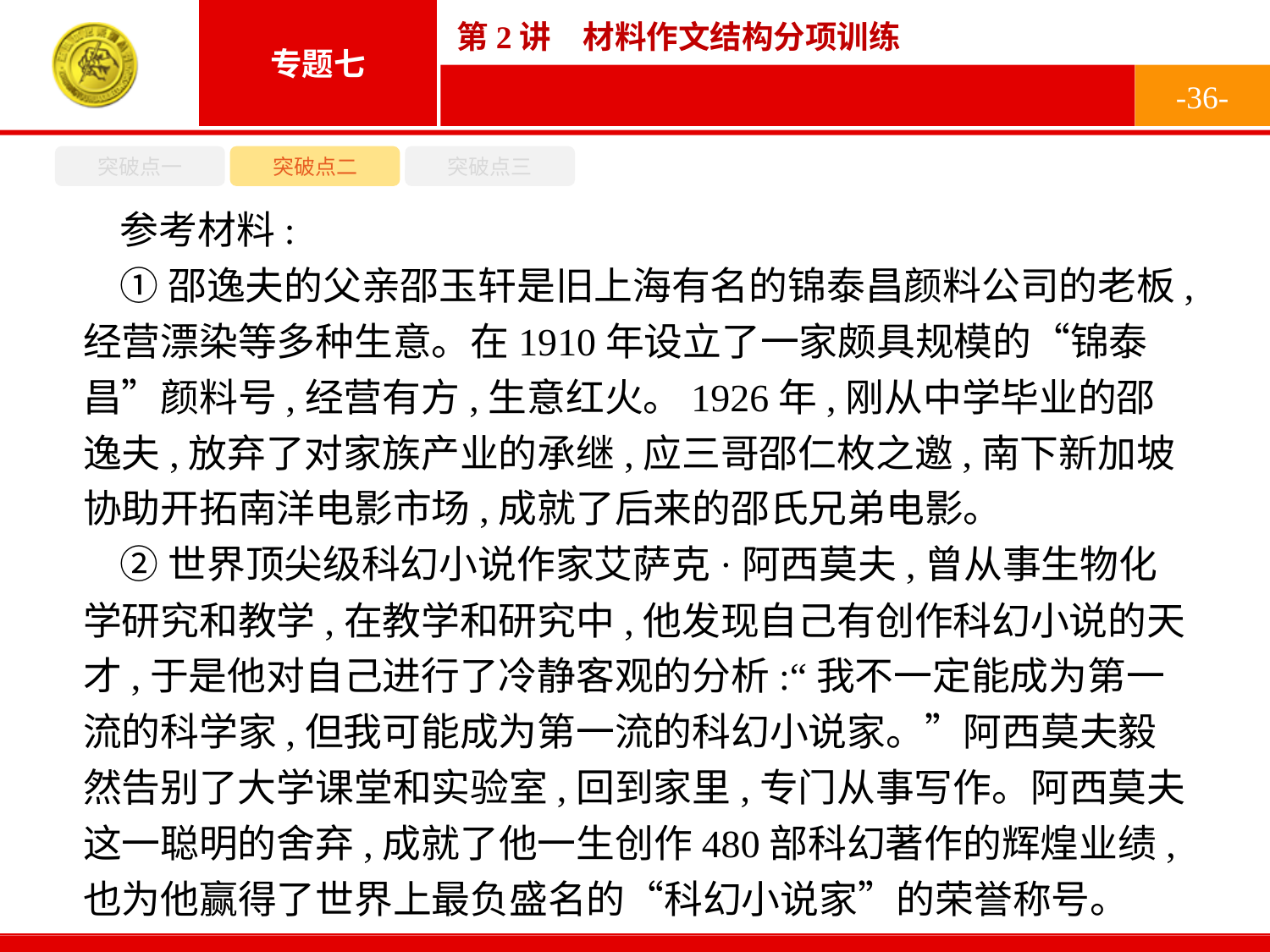

-36-
突破点一
突破点二
突破点三
参考材料:
①邵逸夫的父亲邵玉轩是旧上海有名的锦泰昌颜料公司的老板,经营漂染等多种生意。在1910年设立了一家颇具规模的“锦泰昌”颜料号,经营有方,生意红火。1926年,刚从中学毕业的邵逸夫,放弃了对家族产业的承继,应三哥邵仁枚之邀,南下新加坡协助开拓南洋电影市场,成就了后来的邵氏兄弟电影。
②世界顶尖级科幻小说作家艾萨克·阿西莫夫,曾从事生物化学研究和教学,在教学和研究中,他发现自己有创作科幻小说的天才,于是他对自己进行了冷静客观的分析:“我不一定能成为第一流的科学家,但我可能成为第一流的科幻小说家。”阿西莫夫毅然告别了大学课堂和实验室,回到家里,专门从事写作。阿西莫夫这一聪明的舍弃,成就了他一生创作480部科幻著作的辉煌业绩,也为他赢得了世界上最负盛名的“科幻小说家”的荣誉称号。